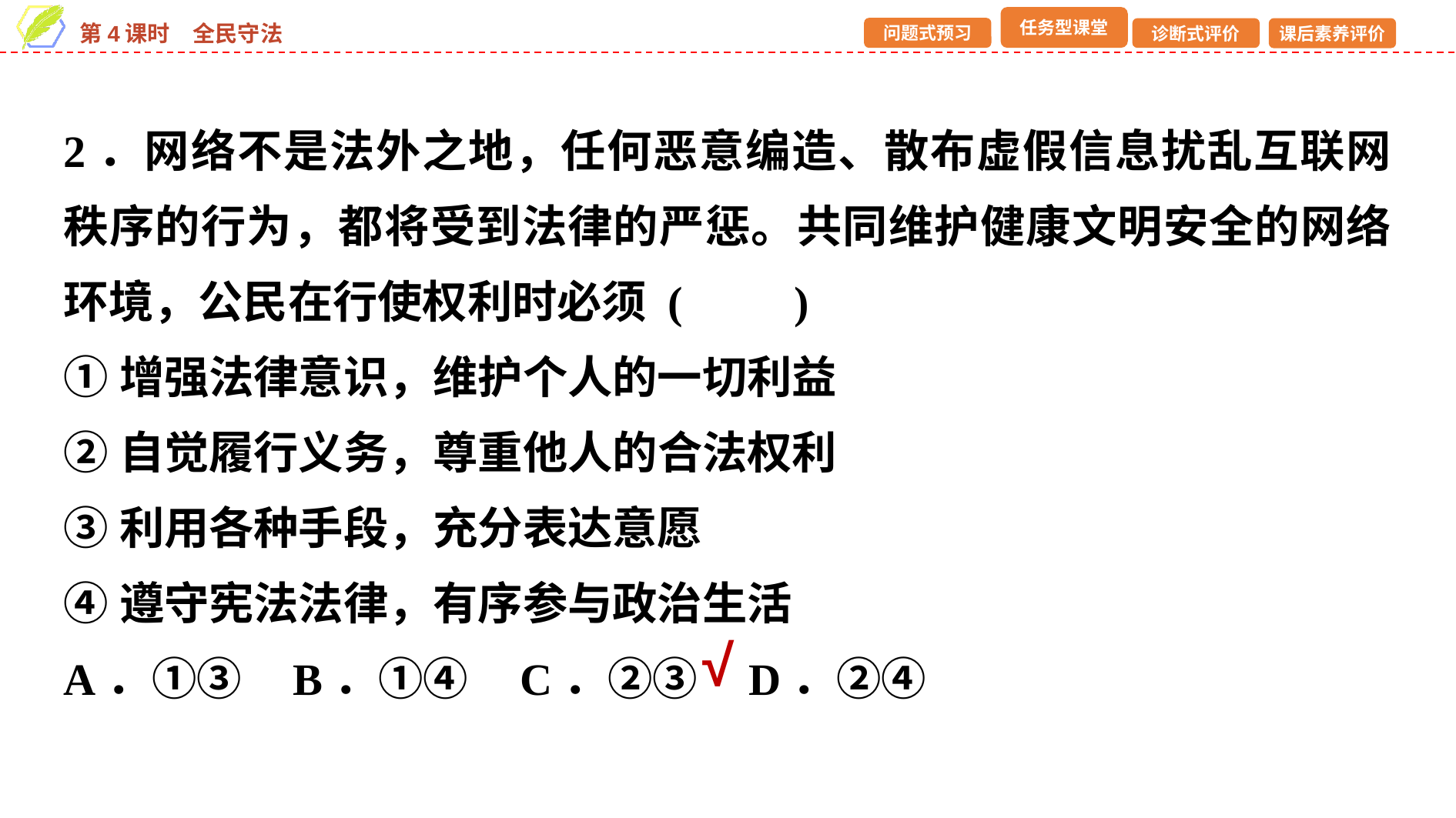

2．网络不是法外之地，任何恶意编造、散布虚假信息扰乱互联网秩序的行为，都将受到法律的严惩。共同维护健康文明安全的网络环境，公民在行使权利时必须 (　　)
①增强法律意识，维护个人的一切利益
②自觉履行义务，尊重他人的合法权利
③利用各种手段，充分表达意愿
④遵守宪法法律，有序参与政治生活
A．①③    B．①④    C．②③    D．②④
√